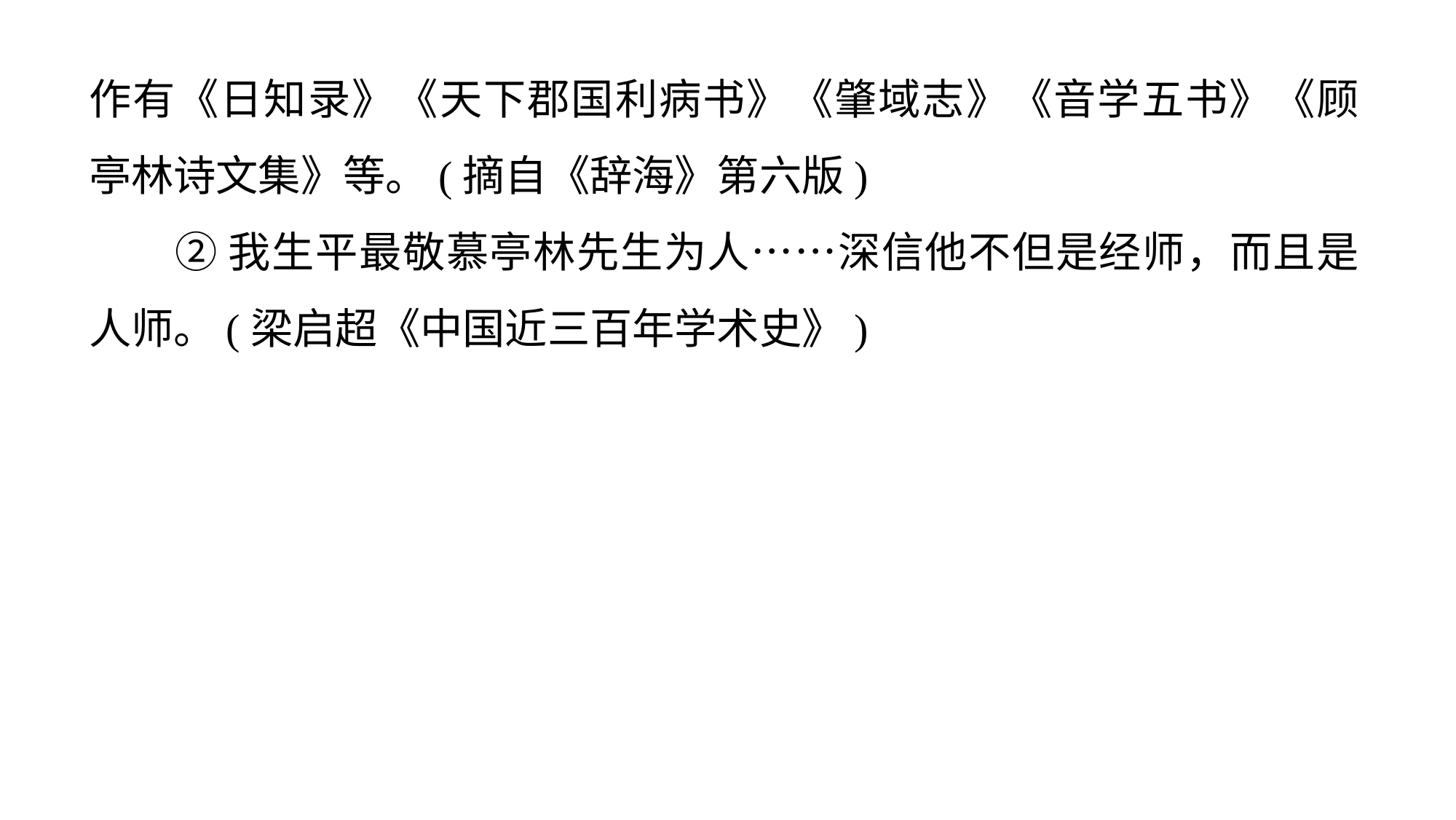

作有《日知录》《天下郡国利病书》《肇域志》《音学五书》《顾亭林诗文集》等。(摘自《辞海》第六版)
②我生平最敬慕亭林先生为人……深信他不但是经师，而且是人师。(梁启超《中国近三百年学术史》)